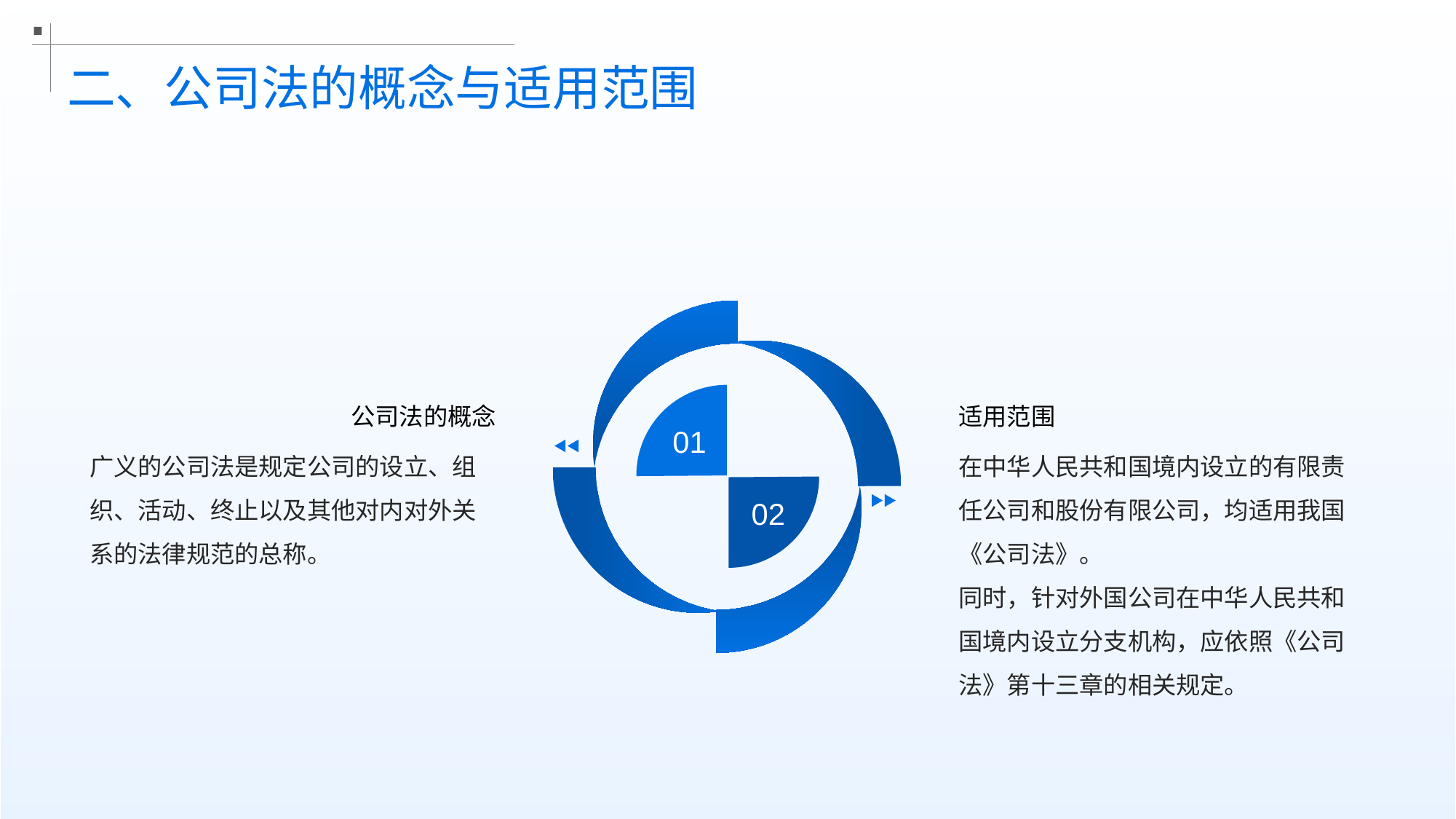

二、公司法的概念与适用范围

公司法的概念
适用范围

01
广义的公司法是规定公司的设立、组织、活动、终止以及其他对内对外关系的法律规范的总称。
在中华人民共和国境内设立的有限责任公司和股份有限公司，均适用我国《公司法》。
同时，针对外国公司在中华人民共和国境内设立分支机构，应依照《公司法》第十三章的相关规定。

02